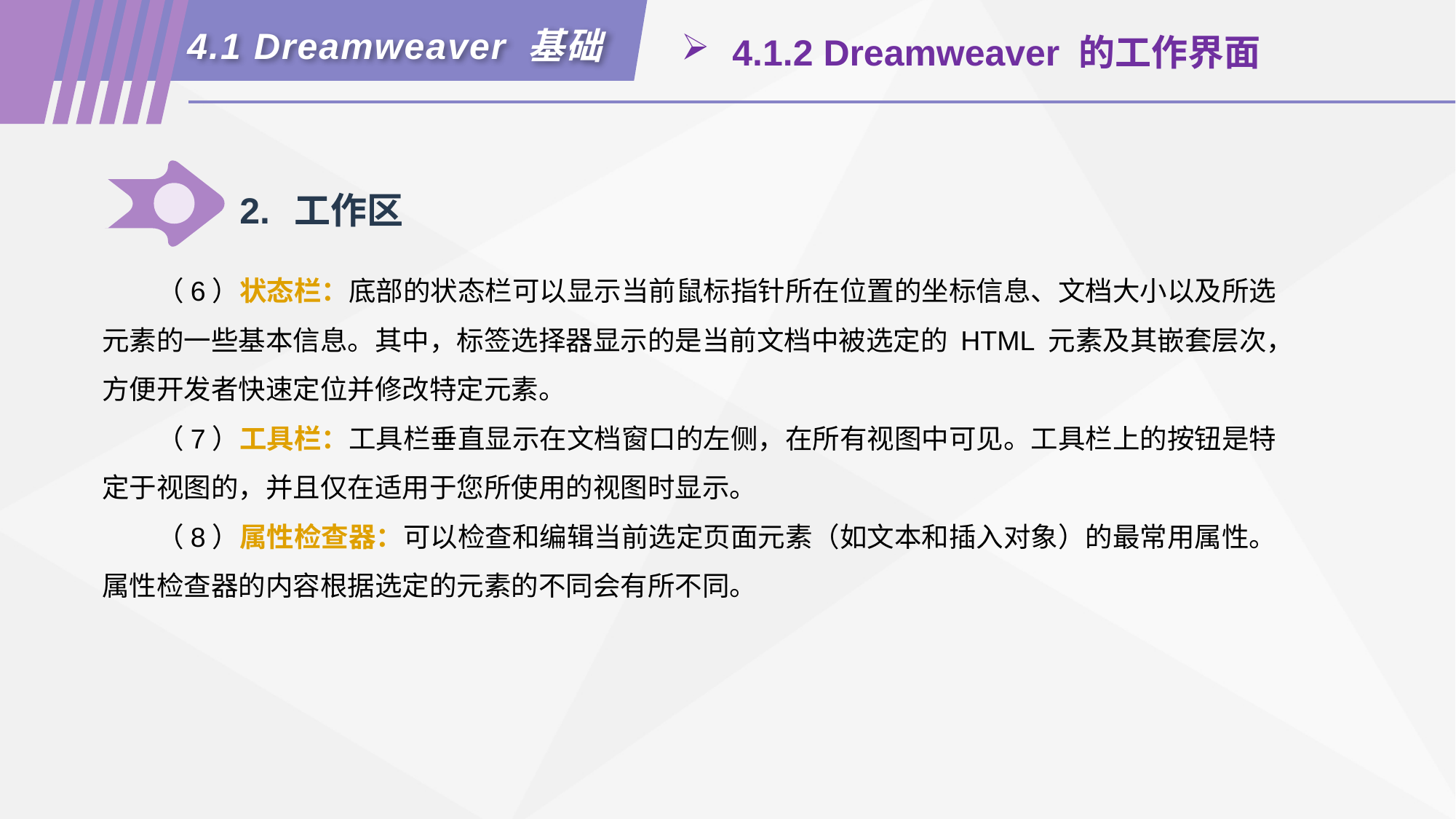

4.1 Dreamweaver 基础
 4.1.2 Dreamweaver 的工作界面

2.	工作区
（6）状态栏：底部的状态栏可以显示当前鼠标指针所在位置的坐标信息、文档大小以及所选元素的一些基本信息。其中，标签选择器显示的是当前文档中被选定的 HTML 元素及其嵌套层次，方便开发者快速定位并修改特定元素。
（7）工具栏：工具栏垂直显示在文档窗口的左侧，在所有视图中可见。工具栏上的按钮是特定于视图的，并且仅在适用于您所使用的视图时显示。
（8）属性检查器：可以检查和编辑当前选定页面元素（如文本和插入对象）的最常用属性。属性检查器的内容根据选定的元素的不同会有所不同。